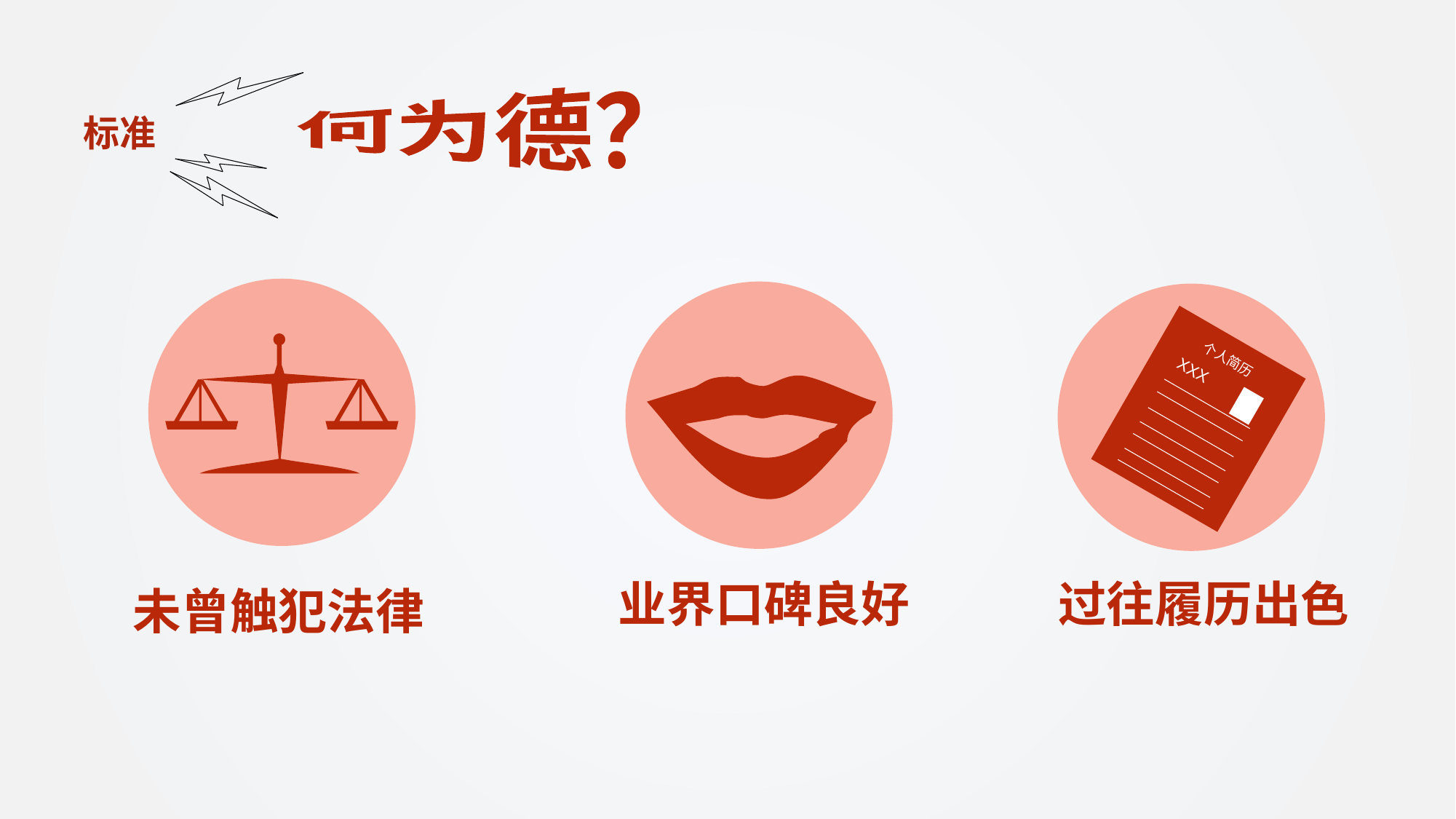

何为德？
标准

个人简历
XXX

业界口碑良好
过往履历出色
未曾触犯法律